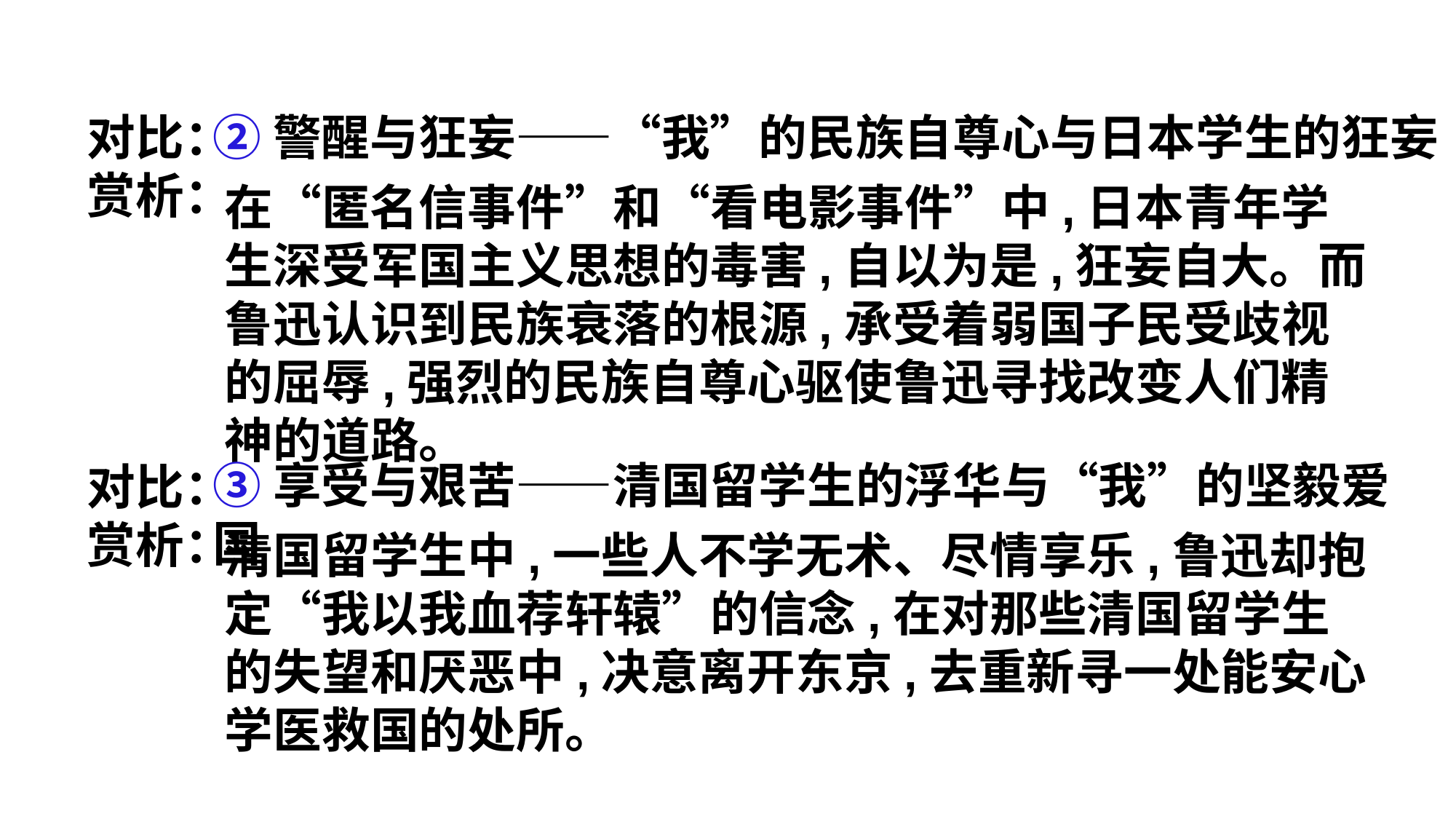

对比：
赏析：

对比：
赏析：

②警醒与狂妄——“我”的民族自尊心与日本学生的狂妄
在“匿名信事件”和“看电影事件”中,日本青年学生深受军国主义思想的毒害,自以为是,狂妄自大。而鲁迅认识到民族衰落的根源,承受着弱国子民受歧视的屈辱,强烈的民族自尊心驱使鲁迅寻找改变人们精神的道路。
③享受与艰苦——清国留学生的浮华与“我”的坚毅爱国
清国留学生中,一些人不学无术、尽情享乐,鲁迅却抱定“我以我血荐轩辕”的信念,在对那些清国留学生的失望和厌恶中,决意离开东京,去重新寻一处能安心学医救国的处所。